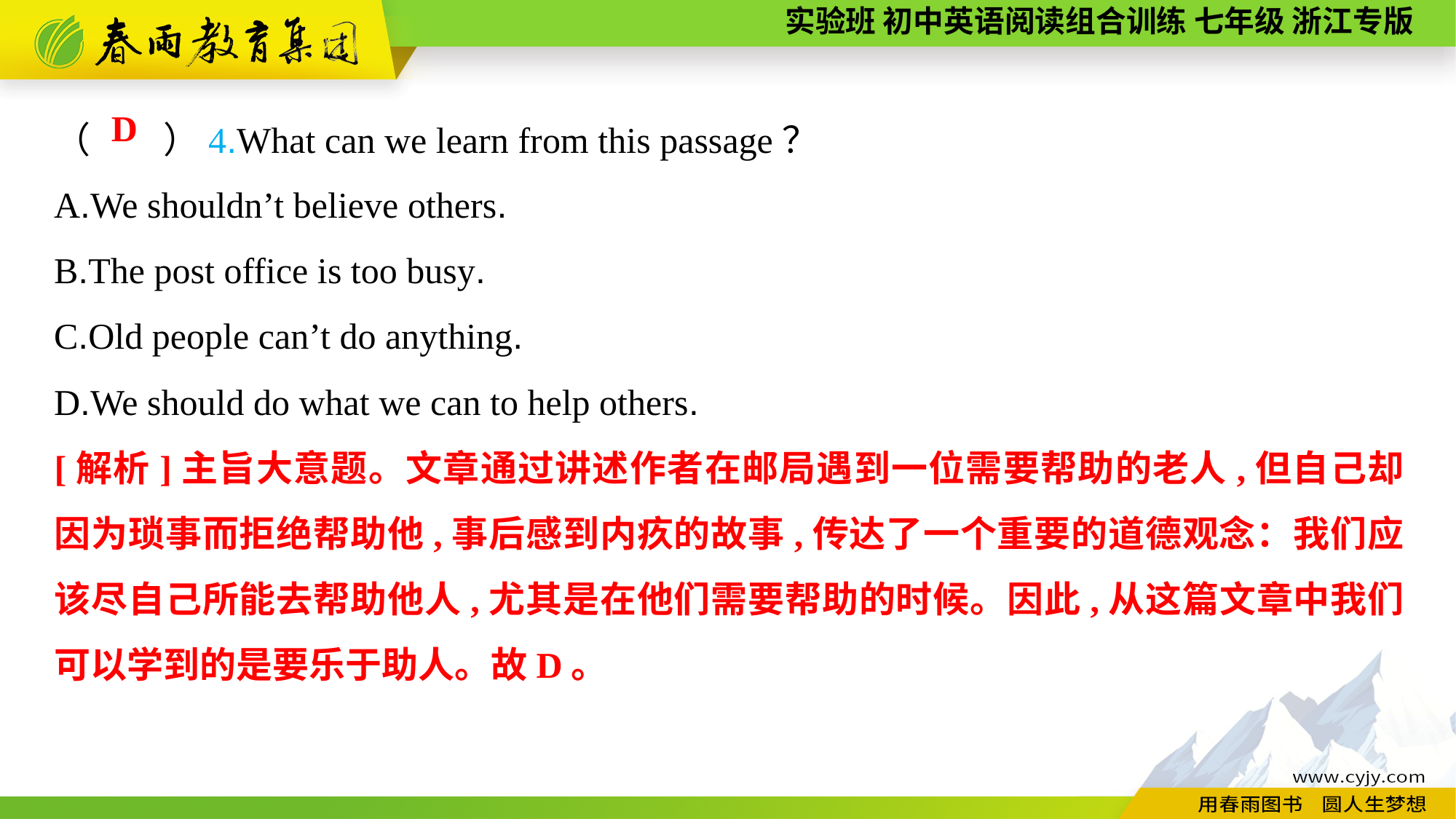

（　　）4.What can we learn from this passage？
A.We shouldn’t believe others.
B.The post office is too busy.
C.Old people can’t do anything.
D.We should do what we can to help others.
D
[解析]主旨大意题。文章通过讲述作者在邮局遇到一位需要帮助的老人,但自己却因为琐事而拒绝帮助他,事后感到内疚的故事,传达了一个重要的道德观念：我们应该尽自己所能去帮助他人,尤其是在他们需要帮助的时候。因此,从这篇文章中我们可以学到的是要乐于助人。故D。